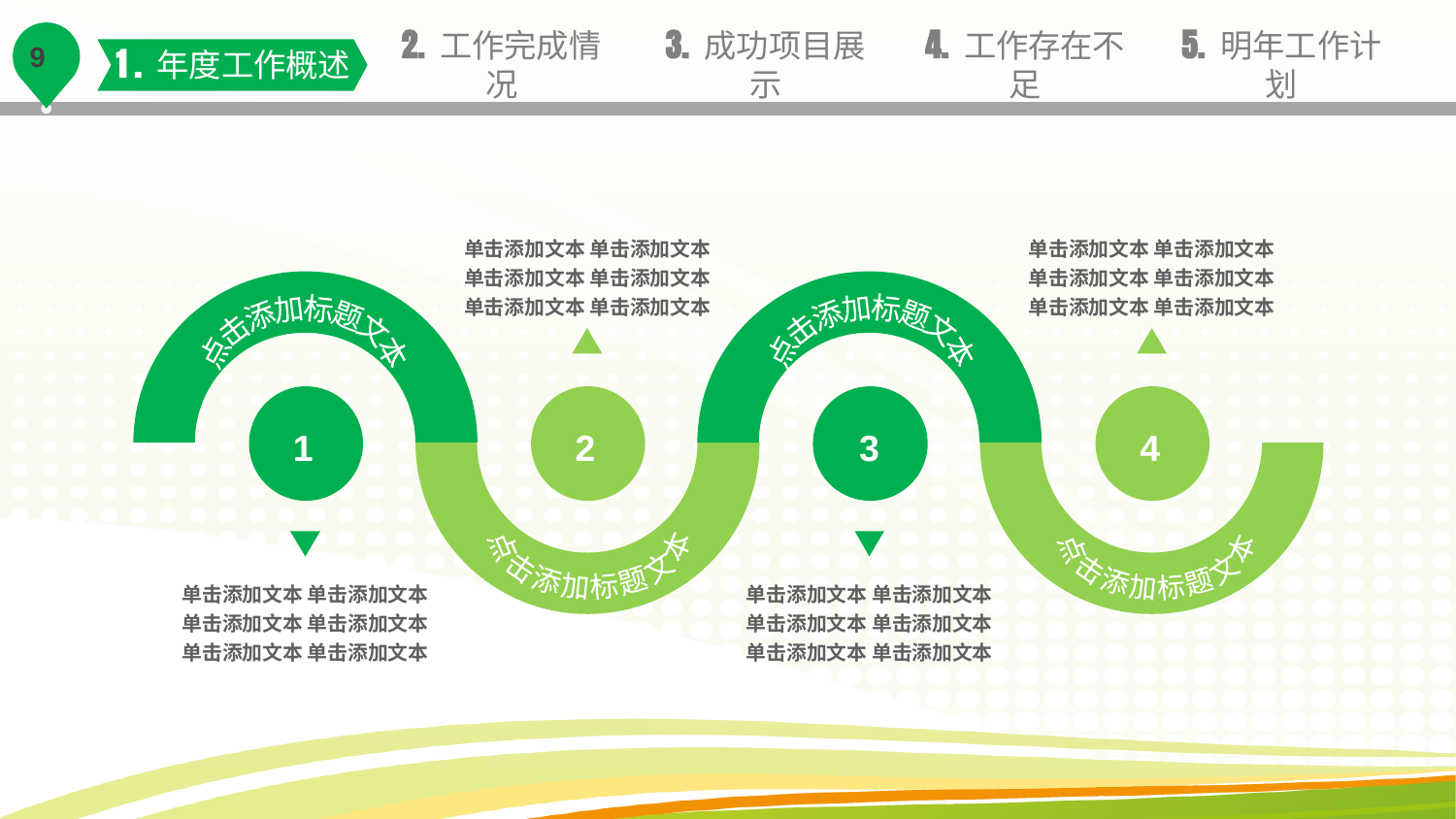

1 . 年度工作概述
2. 工作完成情况
3. 成功项目展示
4. 工作存在不足
5. 明年工作计划
单击添加文本 单击添加文本
单击添加文本 单击添加文本
单击添加文本 单击添加文本
单击添加文本 单击添加文本
单击添加文本 单击添加文本
单击添加文本 单击添加文本

点击添加标题文本
点击添加标题文本

1
2
3
4

点击添加标题文本
点击添加标题文本

单击添加文本 单击添加文本
单击添加文本 单击添加文本
单击添加文本 单击添加文本
单击添加文本 单击添加文本
单击添加文本 单击添加文本
单击添加文本 单击添加文本